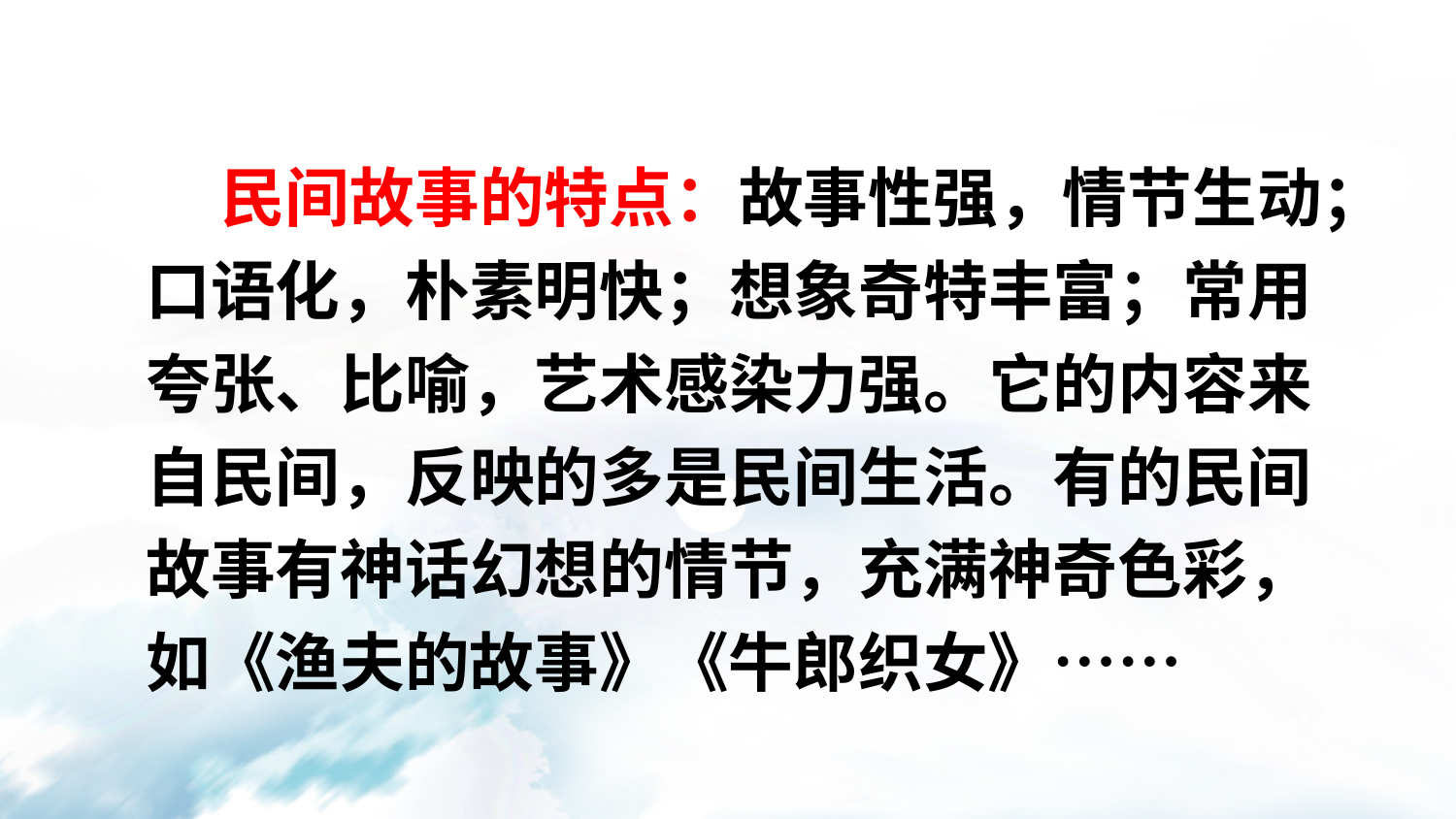

民间故事的特点：故事性强，情节生动；口语化，朴素明快；想象奇特丰富；常用夸张、比喻，艺术感染力强。它的内容来自民间，反映的多是民间生活。有的民间故事有神话幻想的情节，充满神奇色彩，如《渔夫的故事》《牛郎织女》……